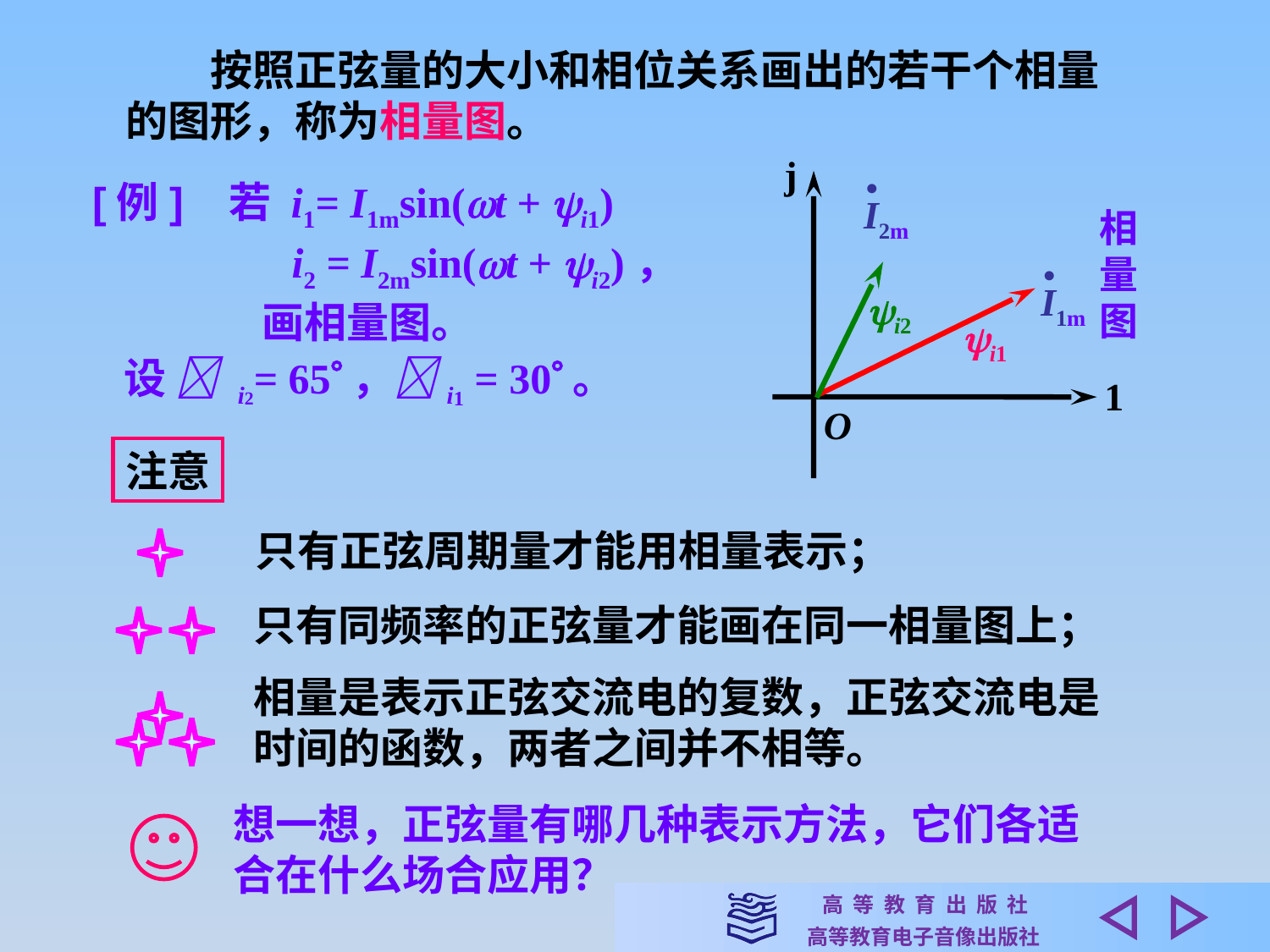

按照正弦量的大小和相位关系画出的若干个相量的图形，称为相量图。
j

1
O

•
I2m
[例]   若 i1= I1msin(ωt + ψi1)
 　　　　i2 = I2msin(ωt + ψi2)，
　　　　画相量图。
相
量
图
•
I1m
ψi2

ψi1
设 ψ i2= 65°，ψi1 = 30°。
注意
只有正弦周期量才能用相量表示；

只有同频率的正弦量才能画在同一相量图上；

相量是表示正弦交流电的复数，正弦交流电是
时间的函数，两者之间并不相等。

想一想，正弦量有哪几种表示方法，它们各适
合在什么场合应用？